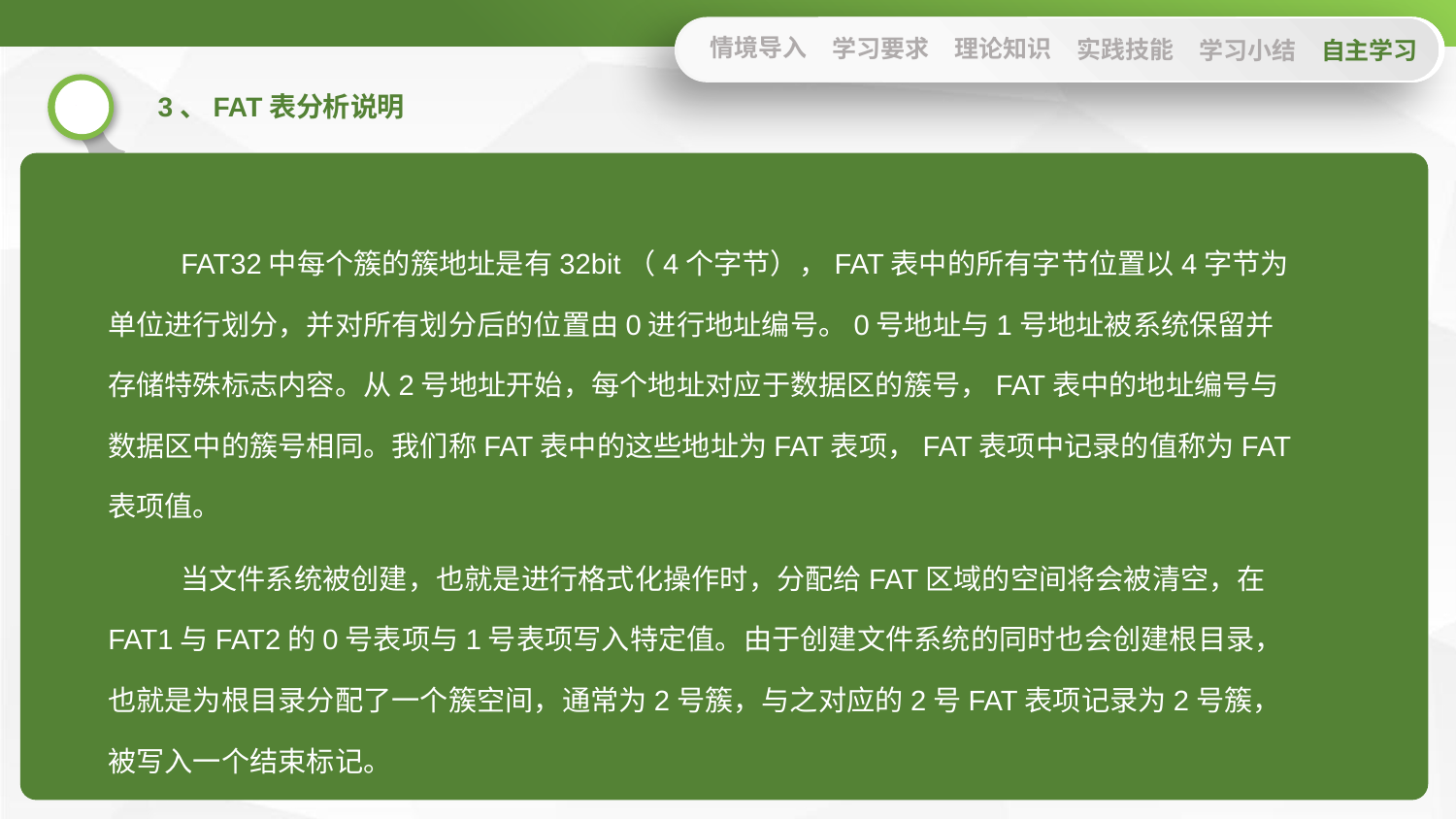

情境导入
学习要求
理论知识
实践技能
学习小结
自主学习
3、FAT表分析说明
FAT32中每个簇的簇地址是有32bit（4个字节），FAT表中的所有字节位置以4字节为单位进行划分，并对所有划分后的位置由0进行地址编号。0号地址与1号地址被系统保留并存储特殊标志内容。从2号地址开始，每个地址对应于数据区的簇号，FAT表中的地址编号与数据区中的簇号相同。我们称FAT表中的这些地址为FAT表项，FAT表项中记录的值称为FAT表项值。
当文件系统被创建，也就是进行格式化操作时，分配给FAT区域的空间将会被清空，在FAT1与FAT2的0号表项与1号表项写入特定值。由于创建文件系统的同时也会创建根目录，也就是为根目录分配了一个簇空间，通常为2号簇，与之对应的2号FAT表项记录为2号簇，被写入一个结束标记。